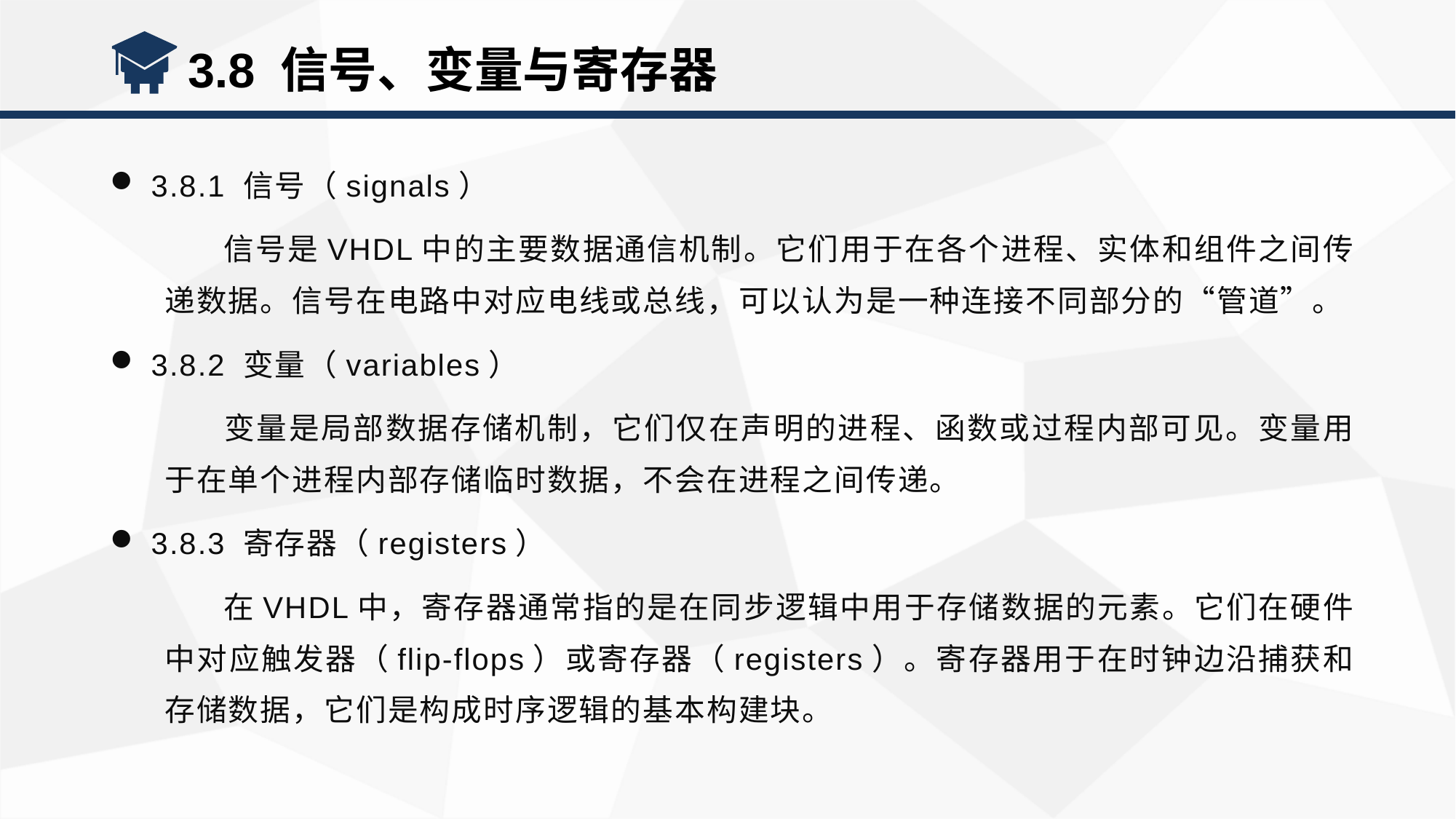

3.8 信号、变量与寄存器

3.8.1 信号（signals）
      信号是VHDL中的主要数据通信机制。它们用于在各个进程、实体和组件之间传递数据。信号在电路中对应电线或总线，可以认为是一种连接不同部分的“管道”。
3.8.2 变量（variables）
      变量是局部数据存储机制，它们仅在声明的进程、函数或过程内部可见。变量用于在单个进程内部存储临时数据，不会在进程之间传递。
3.8.3 寄存器（registers）
      在VHDL中，寄存器通常指的是在同步逻辑中用于存储数据的元素。它们在硬件中对应触发器（flip-flops）或寄存器（registers）。寄存器用于在时钟边沿捕获和存储数据，它们是构成时序逻辑的基本构建块。